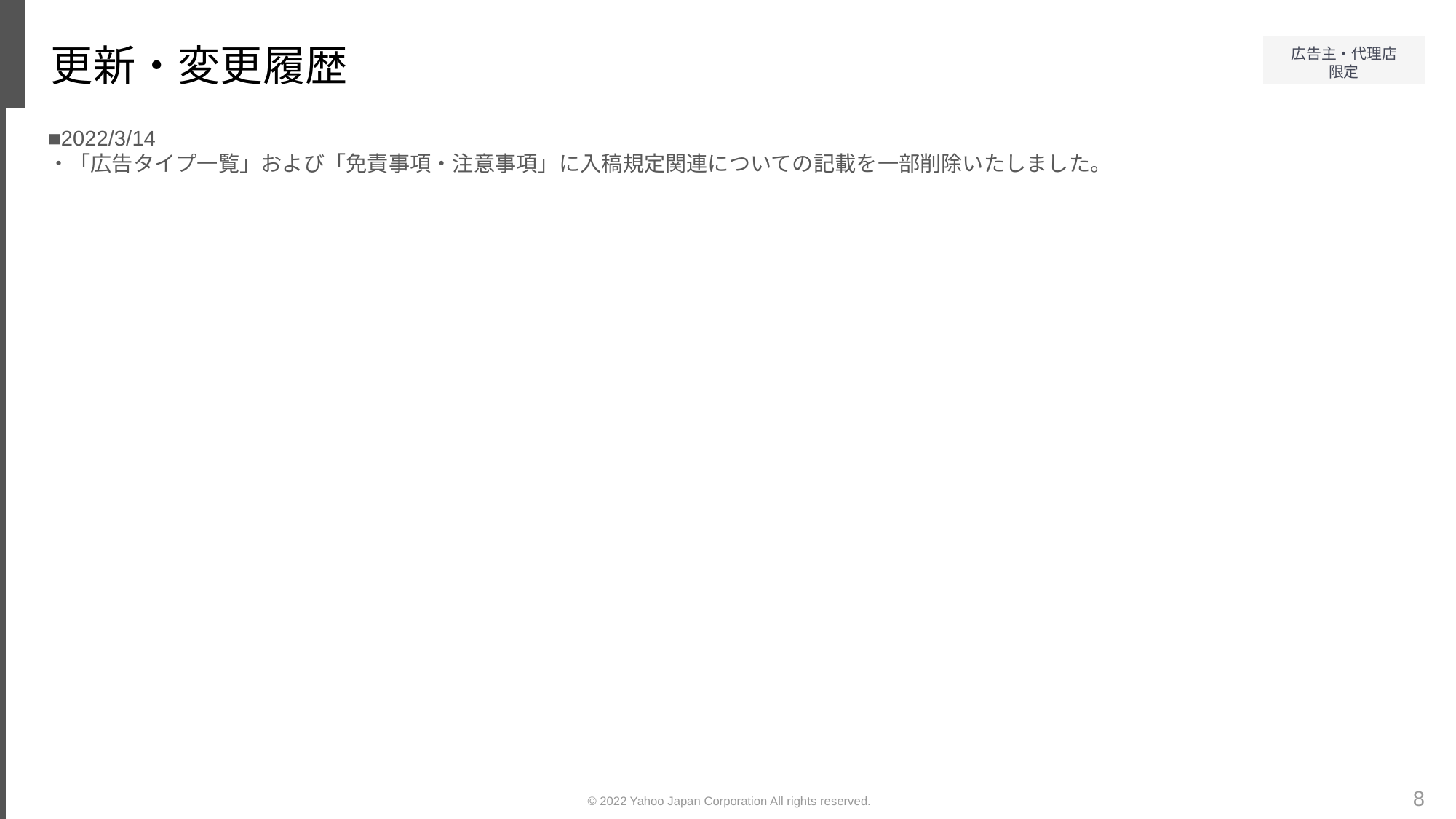

更新・変更履歴
■2022/3/14
・「広告タイプ一覧」および「免責事項・注意事項」に入稿規定関連についての記載を一部削除いたしました。

8